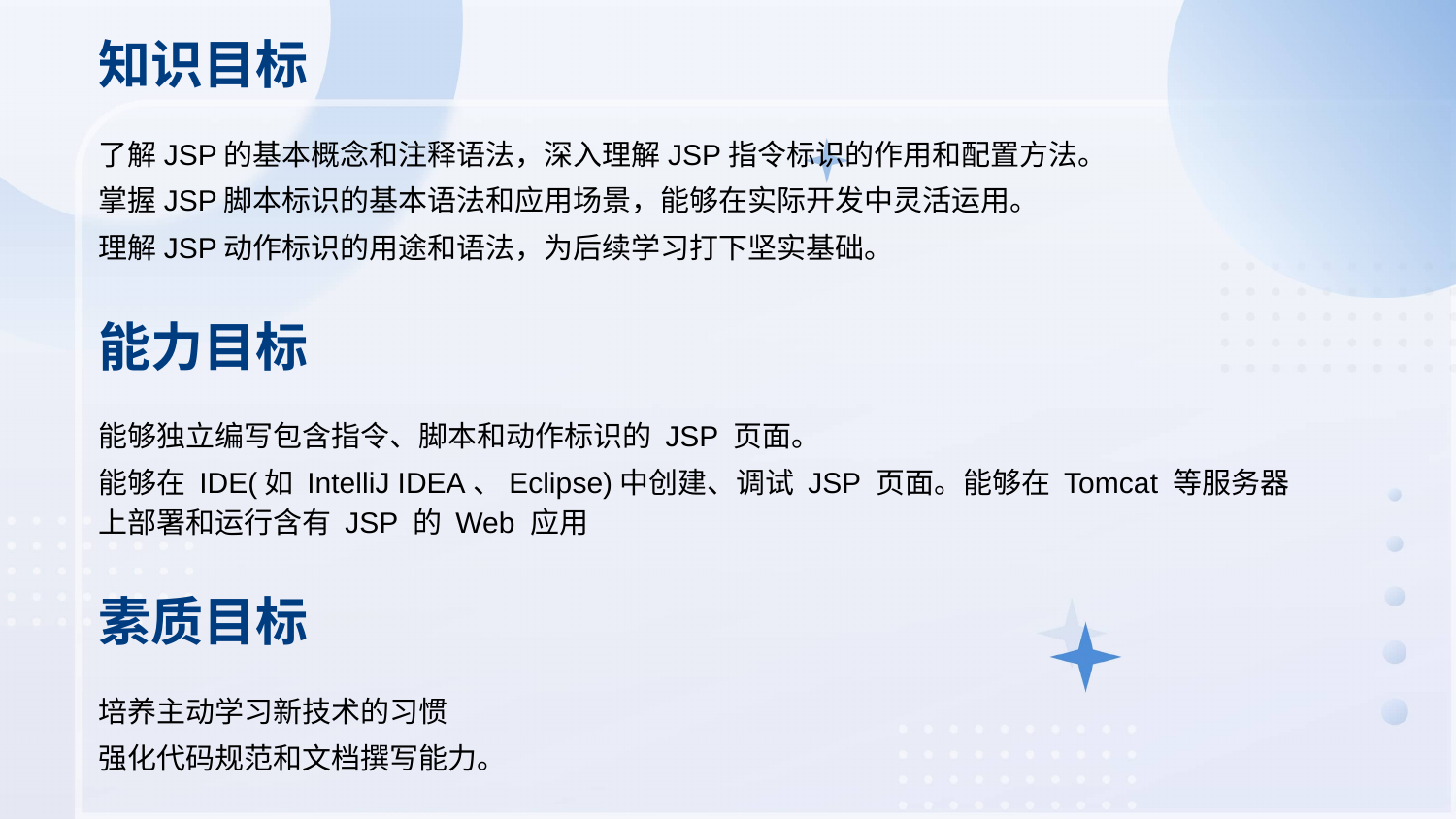

知识目标
了解JSP的基本概念和注释语法，深入理解JSP指令标识的作用和配置方法。
掌握JSP脚本标识的基本语法和应用场景，能够在实际开发中灵活运用。
理解JSP动作标识的用途和语法，为后续学习打下坚实基础。
能力目标
能够独立编写包含指令、脚本和动作标识的 JSP 页面。
能够在 IDE(如 IntelliJ IDEA、Eclipse)中创建、调试 JSP 页面。能够在 Tomcat 等服务器上部署和运行含有 JSP 的 Web 应用
素质目标
培养主动学习新技术的习惯
强化代码规范和文档撰写能力。